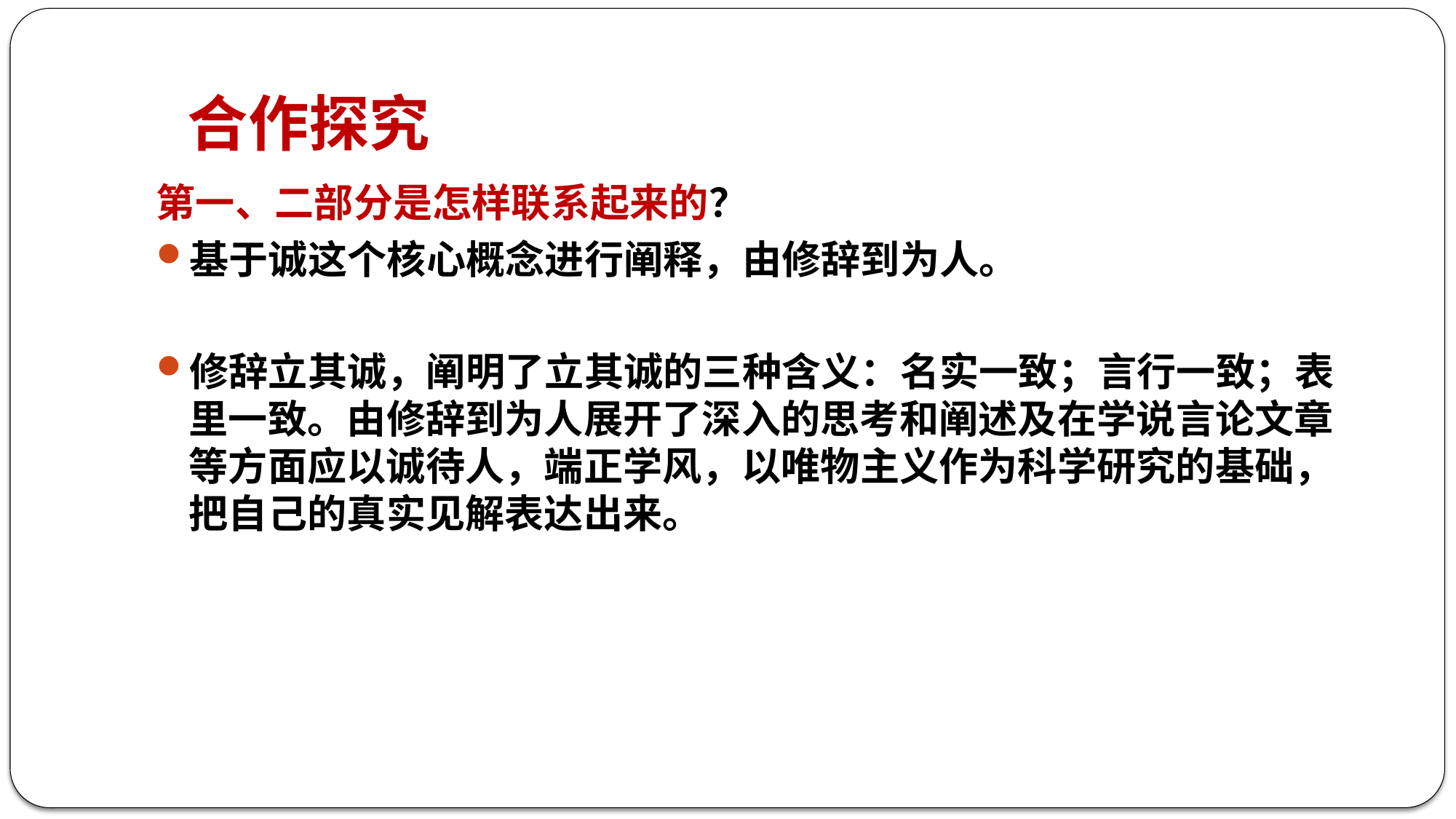

# 合作探究
第一、二部分是怎样联系起来的？
基于诚这个核心概念进行阐释，由修辞到为人。

修辞立其诚，阐明了立其诚的三种含义：名实一致；言行一致；表里一致。由修辞到为人展开了深入的思考和阐述及在学说言论文章等方面应以诚待人，端正学风，以唯物主义作为科学研究的基础，把自己的真实见解表达出来。